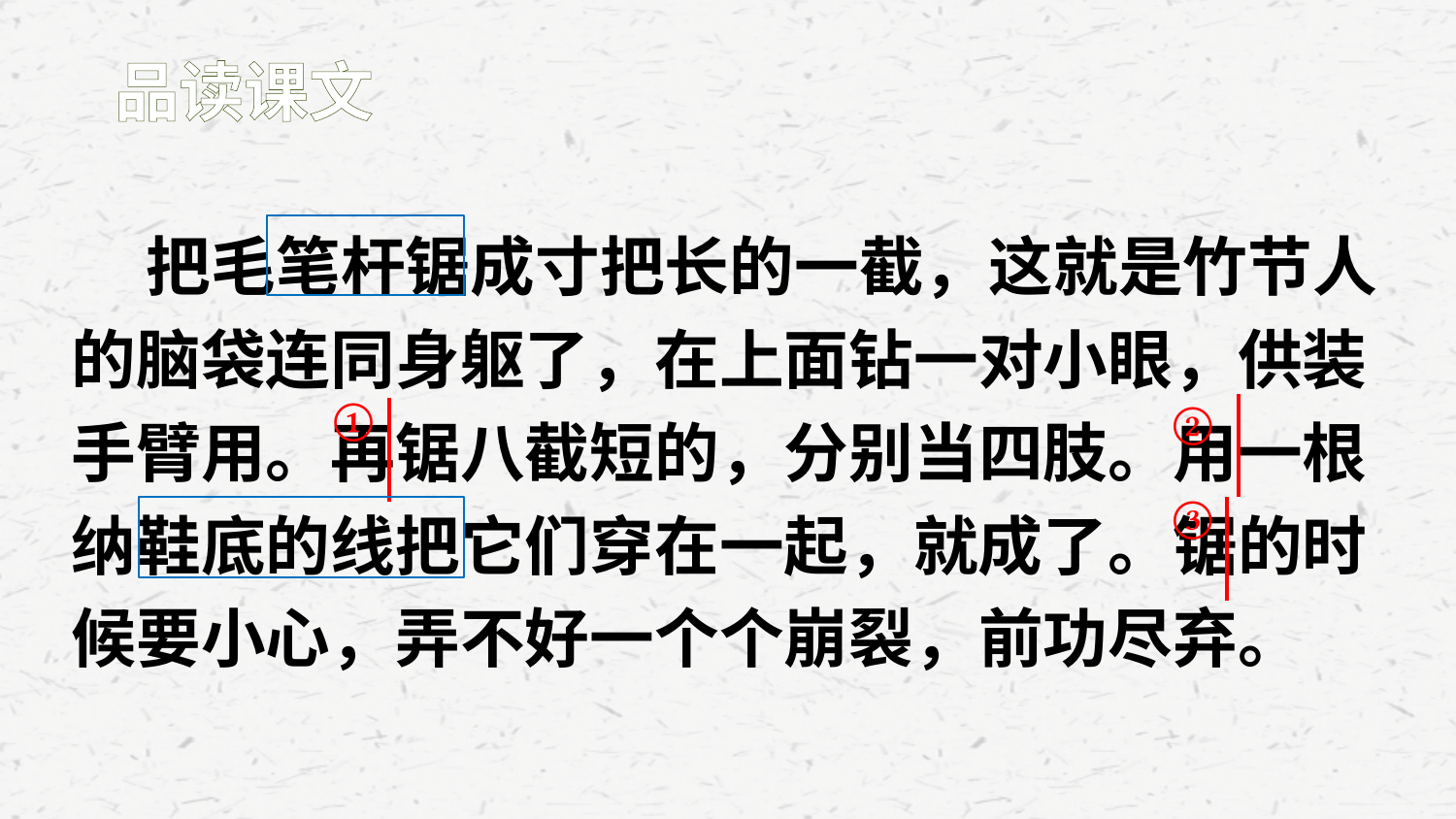

品读课文
    把毛笔杆锯成寸把长的一截，这就是竹节人的脑袋连同身躯了，在上面钻一对小眼，供装手臂用。再锯八截短的，分别当四肢。用一根纳鞋底的线把它们穿在一起，就成了。锯的时候要小心，弄不好一个个崩裂，前功尽弃。

①
②
③